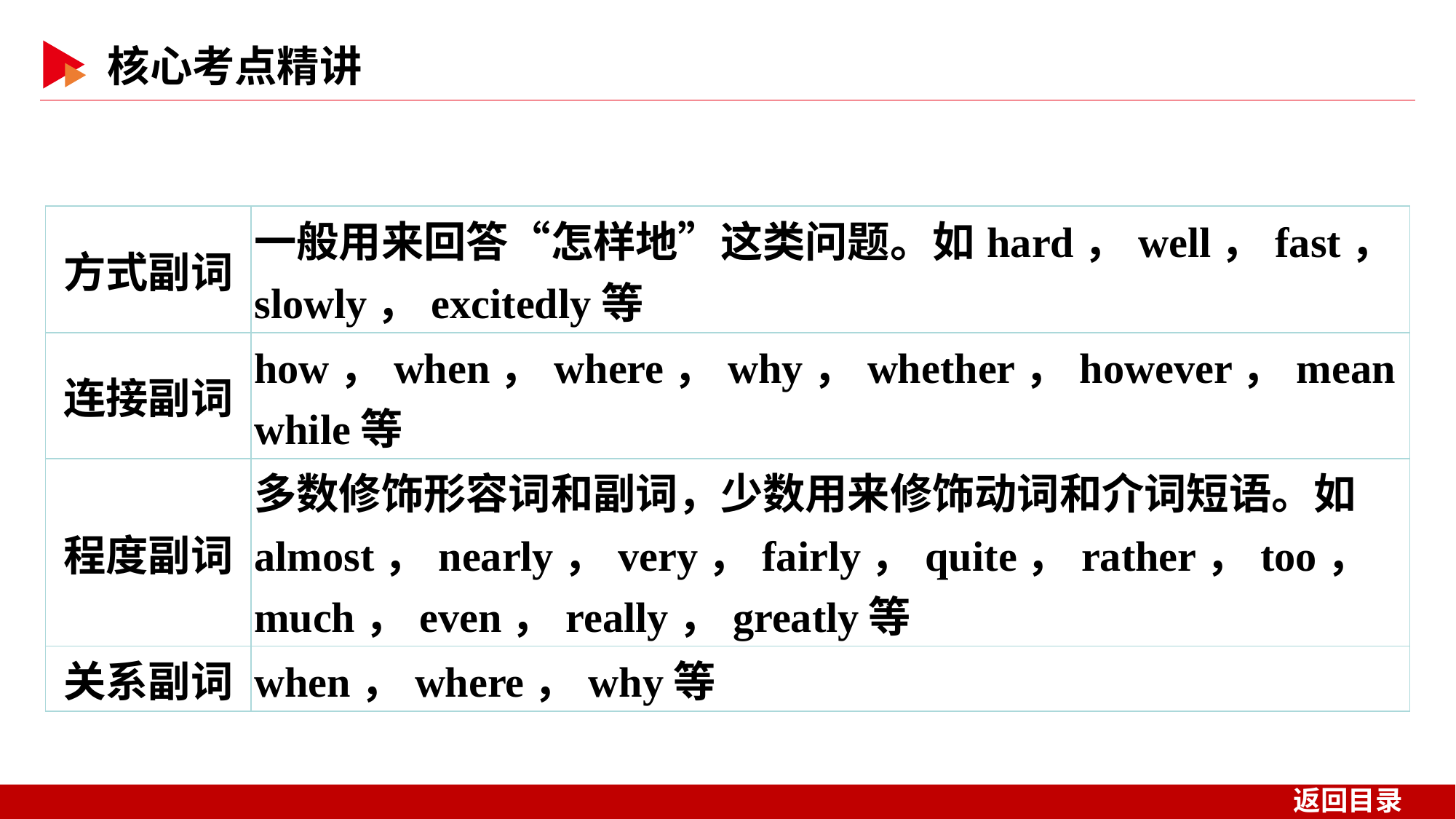

| 方式副词 | 一般用来回答“怎样地”这类问题。如hard，well，fast，slowly，excitedly等 |
| --- | --- |
| 连接副词 | how，when，where，why，whether，however，meanwhile等 |
| 程度副词 | 多数修饰形容词和副词，少数用来修饰动词和介词短语。如almost，nearly，very，fairly，quite，rather，too，much，even，really，greatly等 |
| 关系副词 | when，where，why等 |